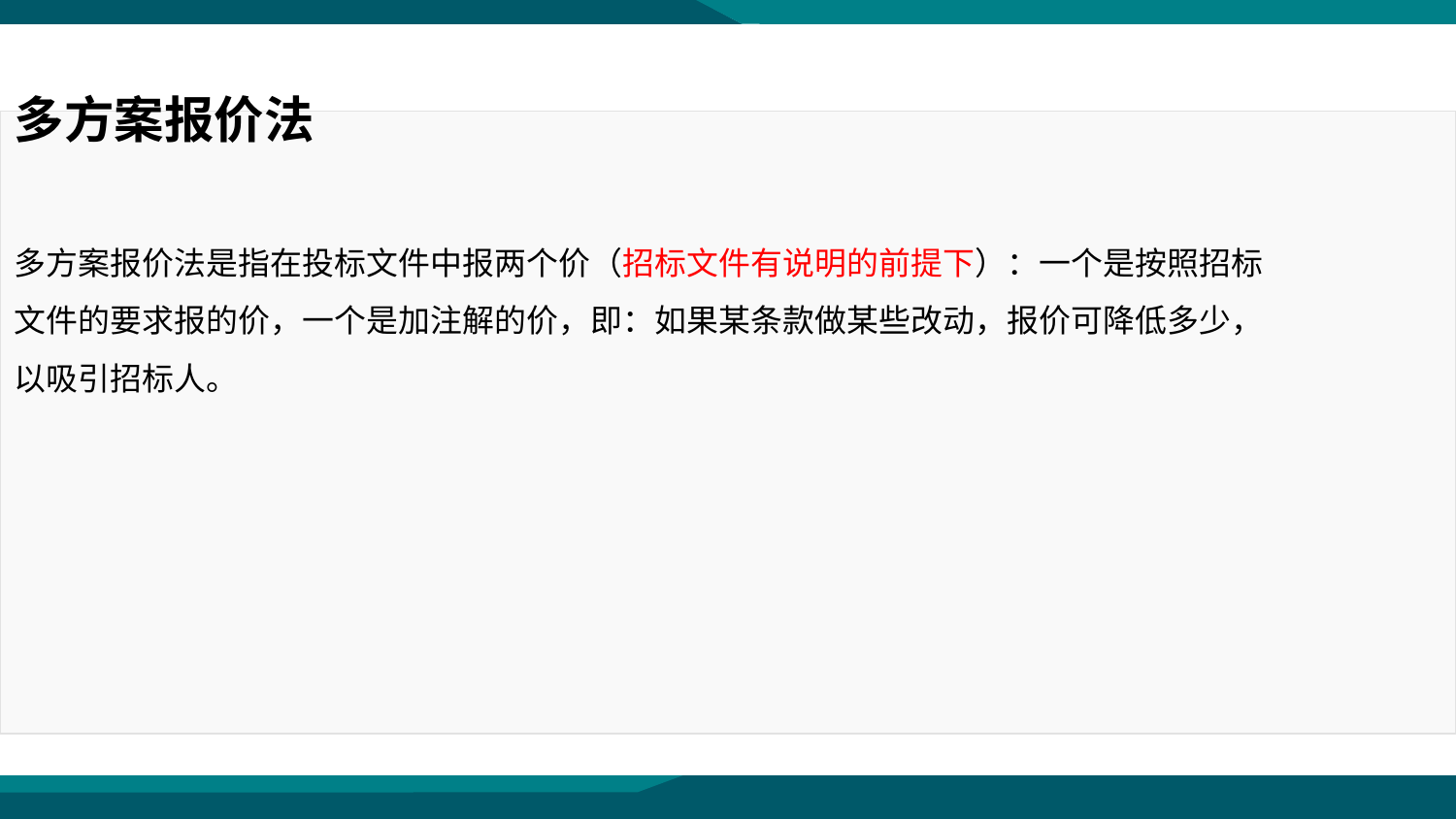

多方案报价法
多方案报价法是指在投标文件中报两个价（招标文件有说明的前提下）：一个是按照招标文件的要求报的价，一个是加注解的价，即：如果某条款做某些改动，报价可降低多少，以吸引招标人。